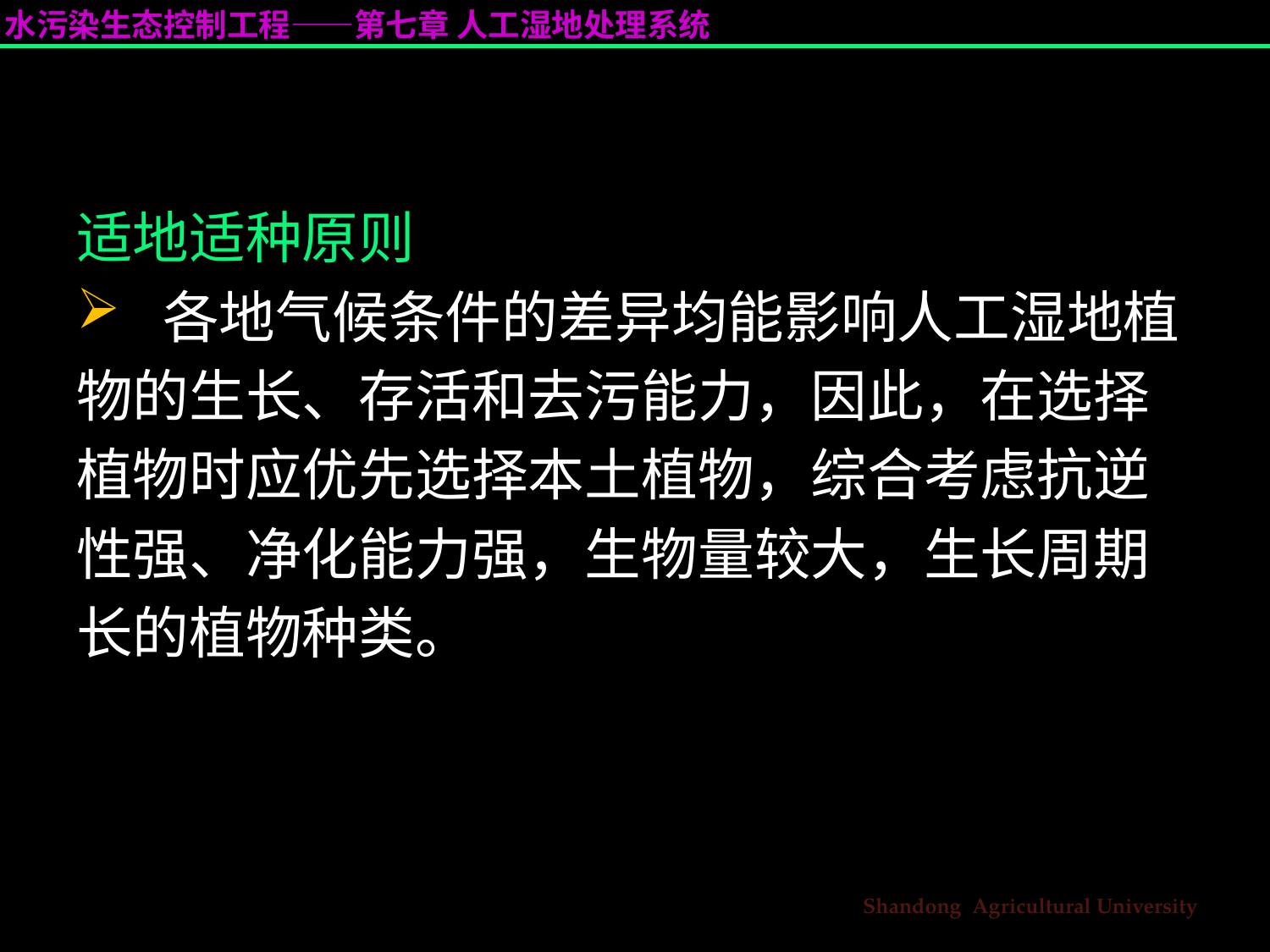

适地适种原则
  各地气候条件的差异均能影响人工湿地植
物的生长、存活和去污能力，因此，在选择
植物时应优先选择本土植物，综合考虑抗逆
性强、净化能力强，生物量较大，生长周期
长的植物种类。